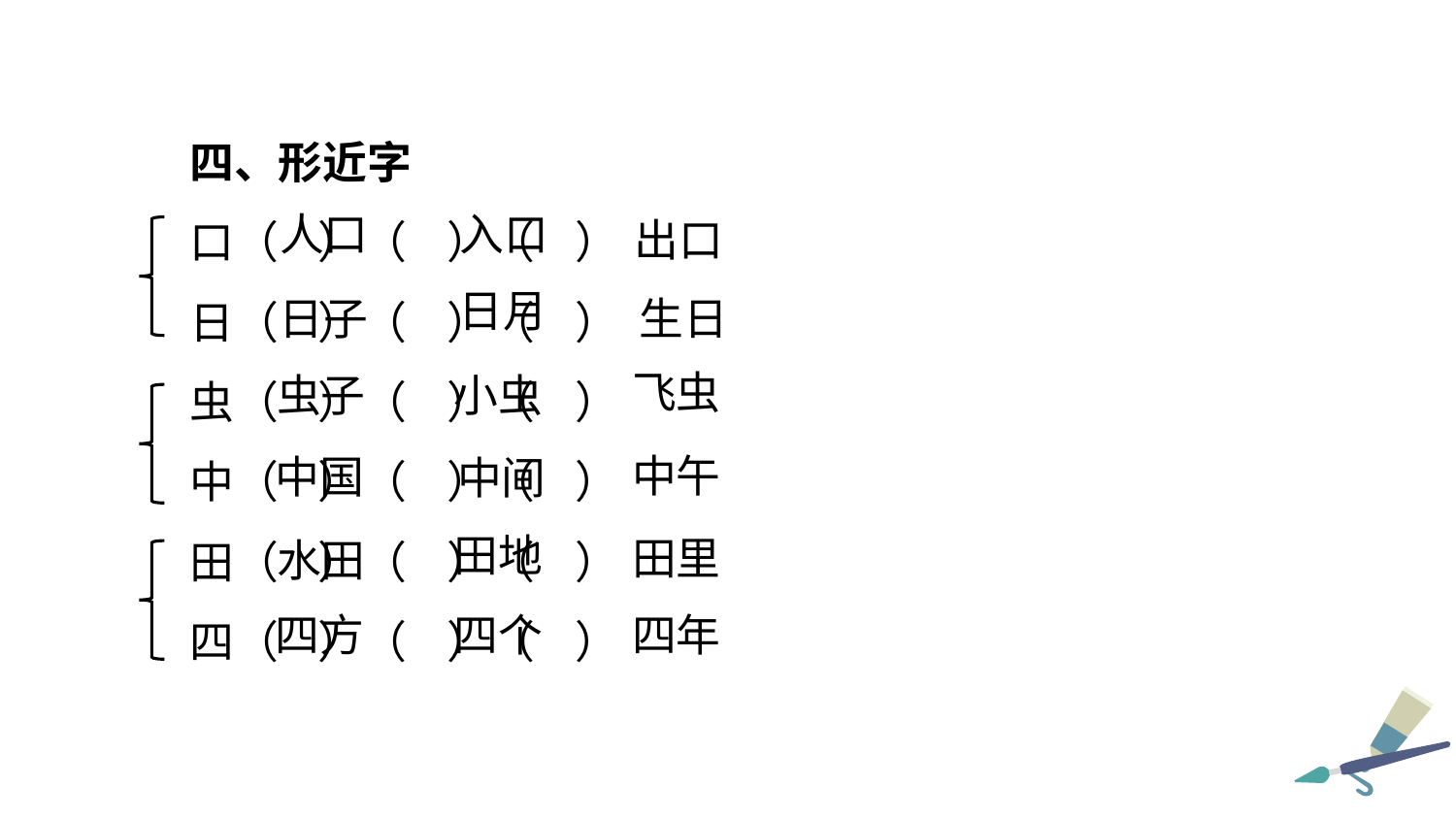

四、形近字
口（    ）（    ）（    ）
日（    ）（    ）（    ）
虫（    ）（    ）（    ）
中（    ）（    ）（    ）
田（    ）（    ）（    ）
四（    ）（    ）（    ）
入口
人口
出口

日月
生日
日子
飞虫
虫子
小虫

中午
中国
中间
田地
田里
水田

四年
四个
四方